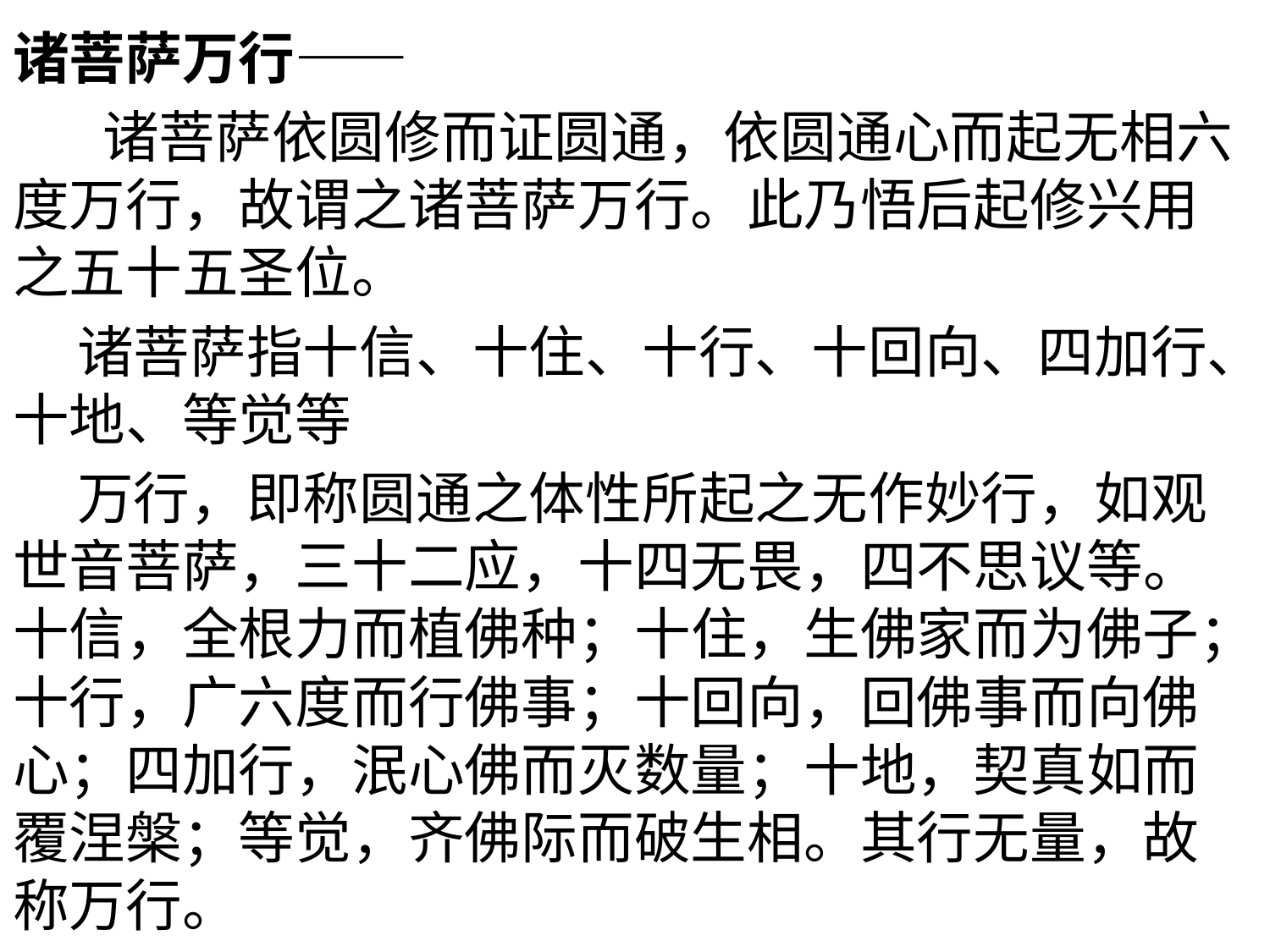

诸菩萨万行——
      诸菩萨依圆修而证圆通，依圆通心而起无相六度万行，故谓之诸菩萨万行。此乃悟后起修兴用之五十五圣位。
    诸菩萨指十信、十住、十行、十回向、四加行、十地、等觉等
    万行，即称圆通之体性所起之无作妙行，如观世音菩萨，三十二应，十四无畏，四不思议等。十信，全根力而植佛种；十住，生佛家而为佛子；十行，广六度而行佛事；十回向，回佛事而向佛心；四加行，泯心佛而灭数量；十地，契真如而覆涅槃；等觉，齐佛际而破生相。其行无量，故称万行。